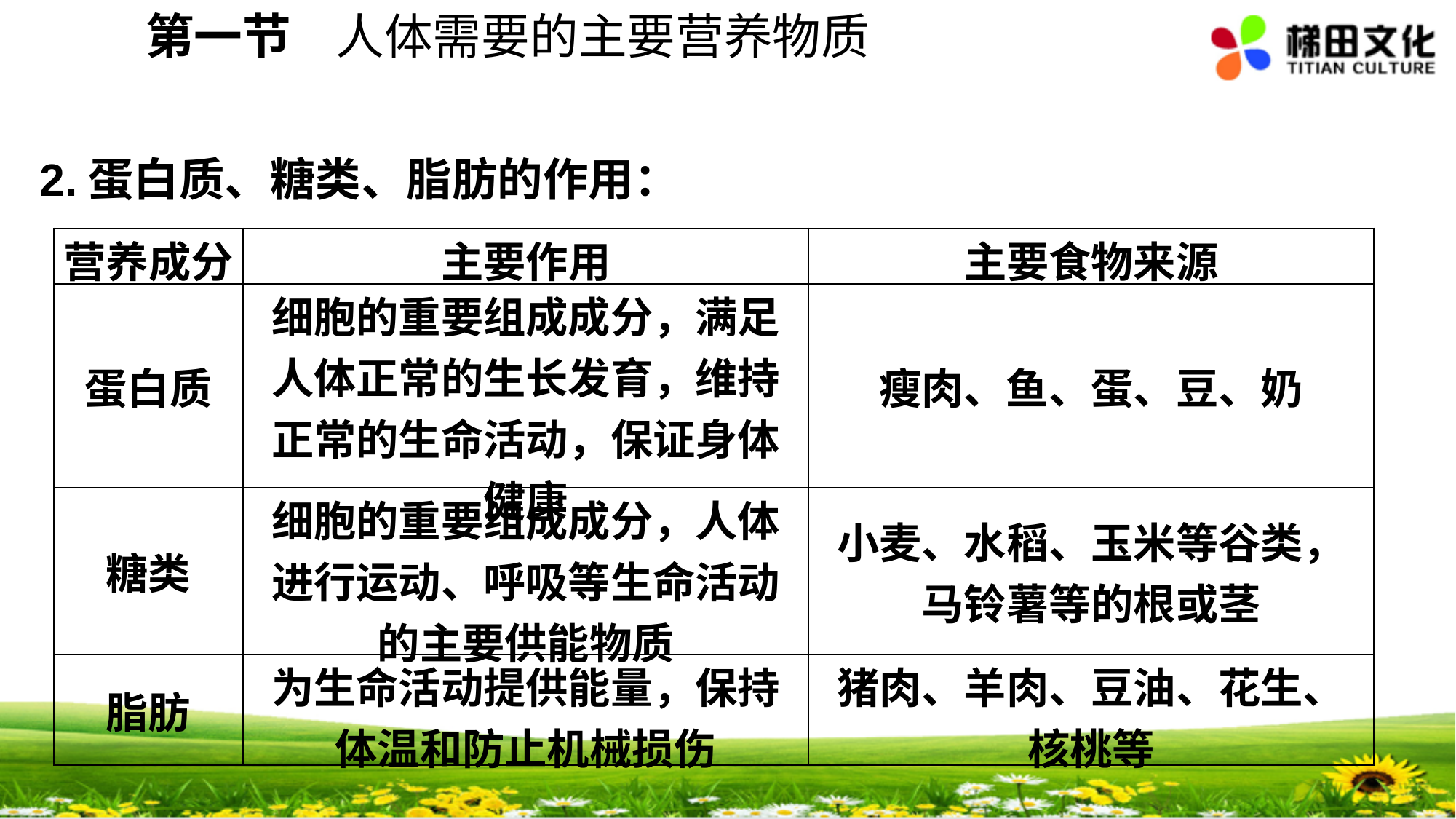

第一节    人体需要的主要营养物质
2.蛋白质、糖类、脂肪的作用：
| 营养成分 | 主要作用 | 主要食物来源 |
| --- | --- | --- |
| 蛋白质 | 细胞的重要组成成分，满足人体正常的生长发育，维持正常的生命活动，保证身体健康 | 瘦肉、鱼、蛋、豆、奶 |
| 糖类 | 细胞的重要组成成分，人体进行运动、呼吸等生命活动的主要供能物质 | 小麦、水稻、玉米等谷类，马铃薯等的根或茎 |
| 脂肪 | 为生命活动提供能量，保持体温和防止机械损伤 | 猪肉、羊肉、豆油、花生、核桃等 |